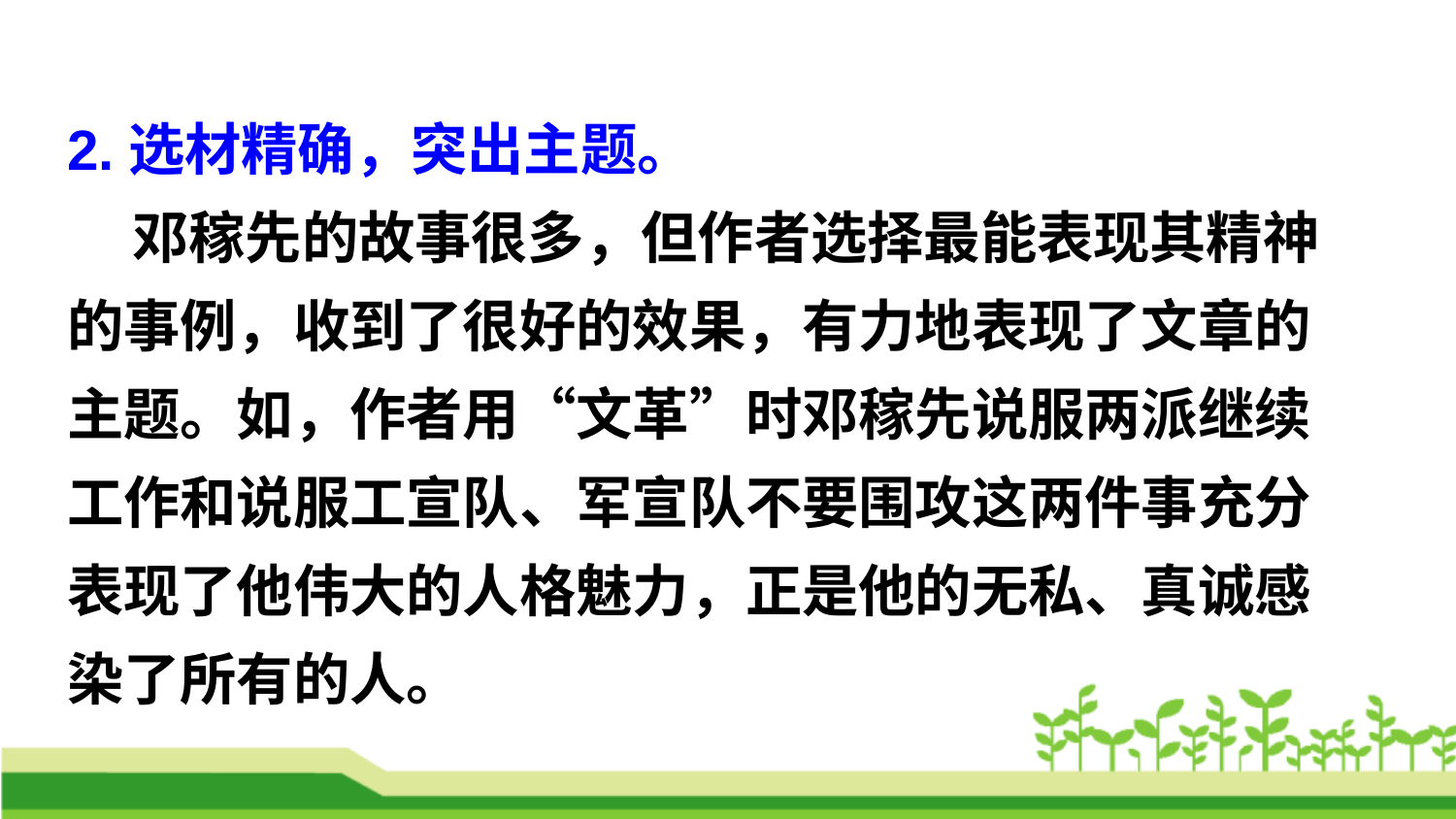

2.选材精确，突出主题。
    邓稼先的故事很多，但作者选择最能表现其精神的事例，收到了很好的效果，有力地表现了文章的主题。如，作者用“文革”时邓稼先说服两派继续工作和说服工宣队、军宣队不要围攻这两件事充分表现了他伟大的人格魅力，正是他的无私、真诚感染了所有的人。